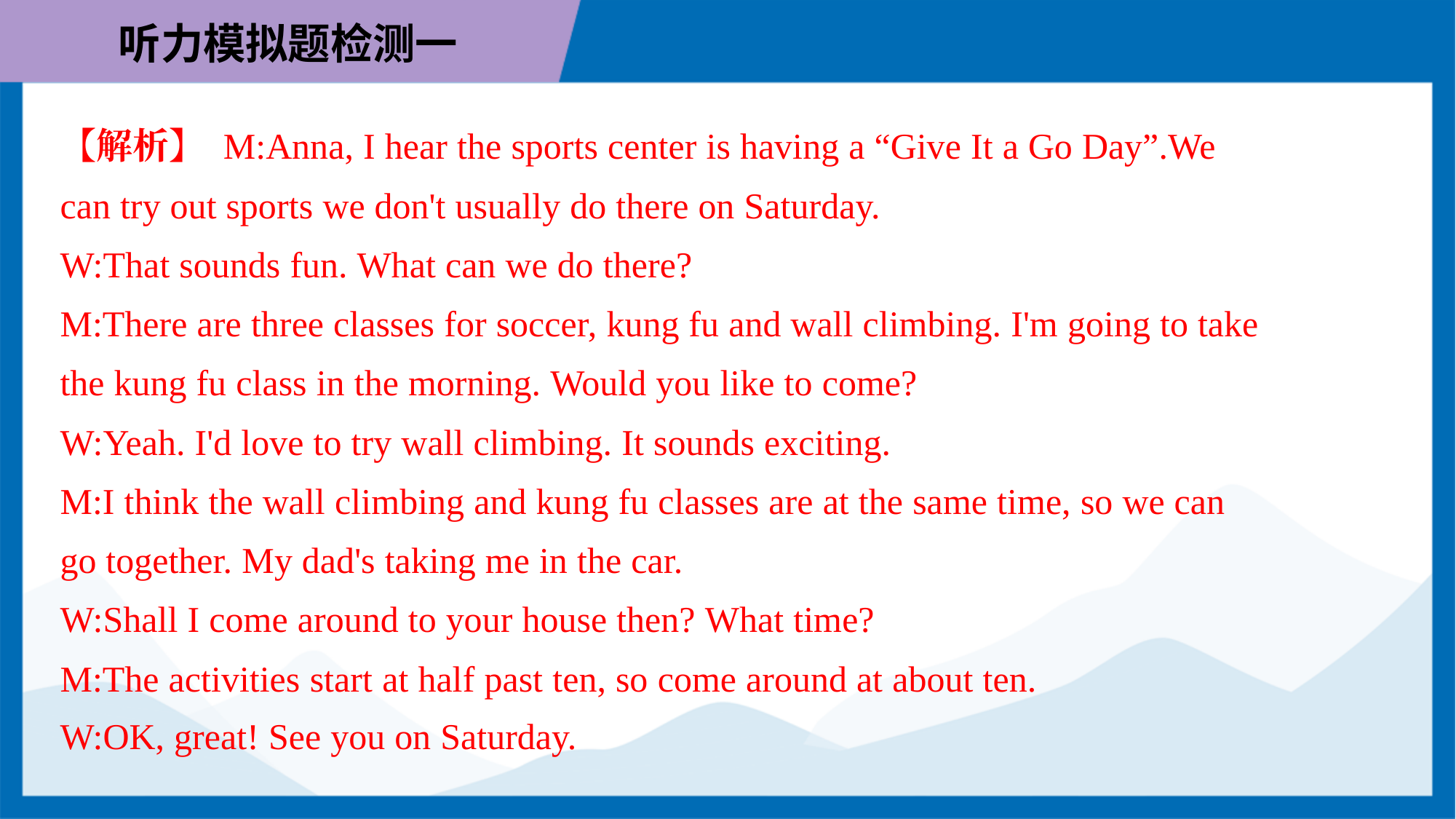

【解析】 M:Anna, I hear the sports center is having a “Give It a Go Day”.We
can try out sports we don't usually do there on Saturday.
W:That sounds fun. What can we do there?
M:There are three classes for soccer, kung fu and wall climbing. I'm going to take
the kung fu class in the morning. Would you like to come?
W:Yeah. I'd love to try wall climbing. It sounds exciting.
M:I think the wall climbing and kung fu classes are at the same time, so we can
go together. My dad's taking me in the car.
W:Shall I come around to your house then? What time?
M:The activities start at half past ten, so come around at about ten.
W:OK, great! See you on Saturday.